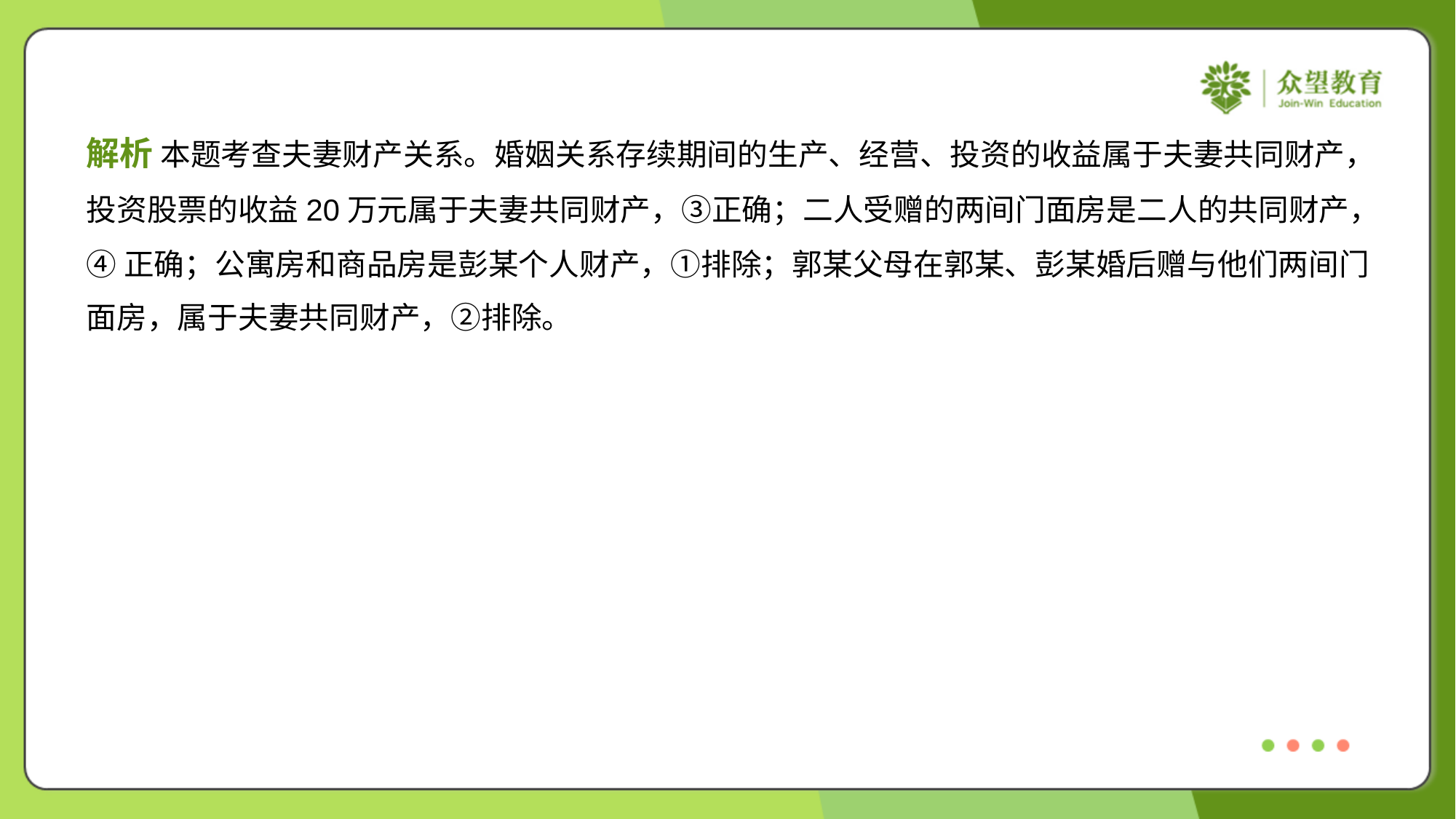

解析 本题考查夫妻财产关系。婚姻关系存续期间的生产、经营、投资的收益属于夫妻共同财产，
投资股票的收益20万元属于夫妻共同财产，③正确；二人受赠的两间门面房是二人的共同财产，
④正确；公寓房和商品房是彭某个人财产，①排除；郭某父母在郭某、彭某婚后赠与他们两间门
面房，属于夫妻共同财产，②排除。